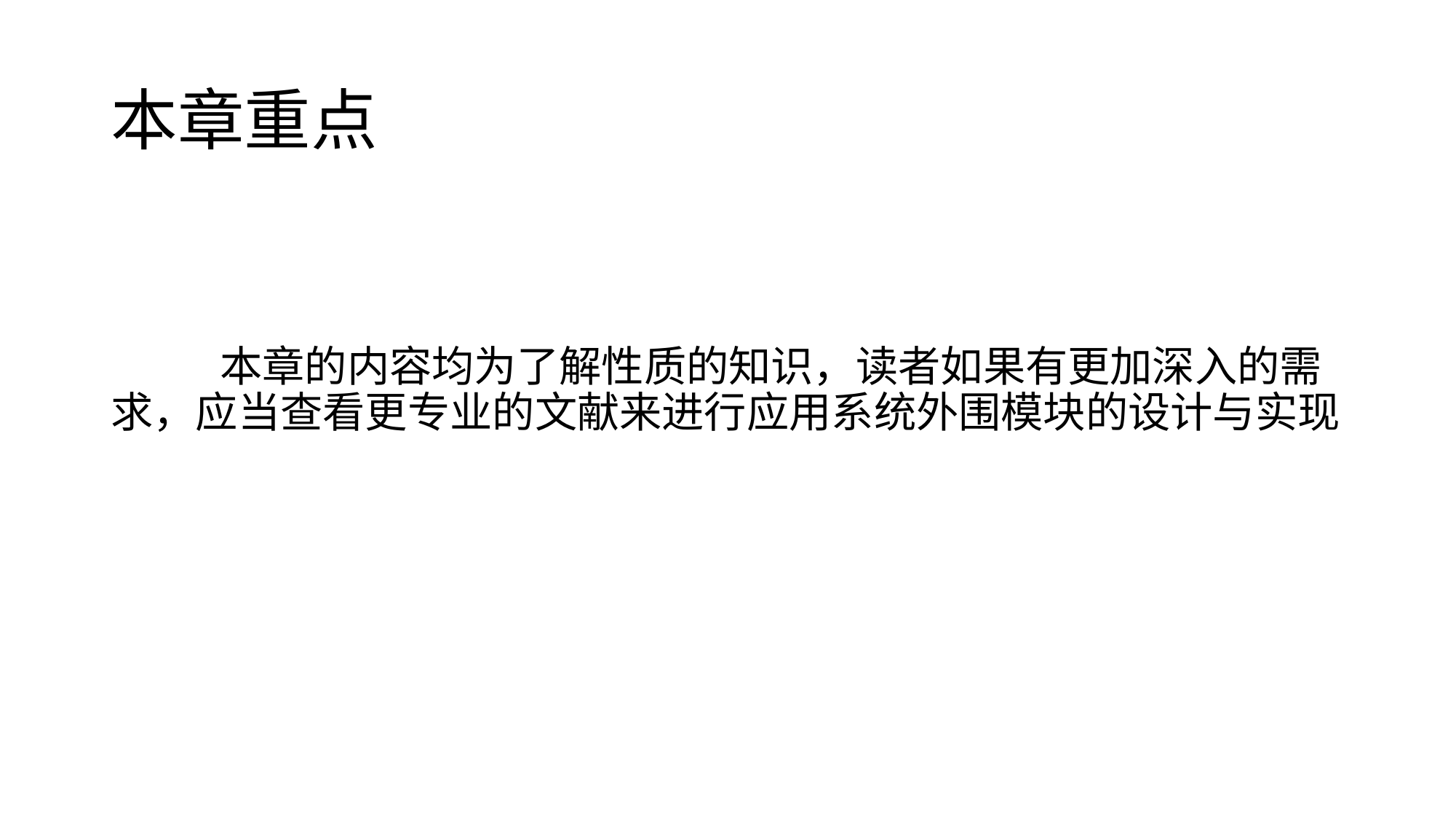

# 本章重点

	本章的内容均为了解性质的知识，读者如果有更加深入的需求，应当查看更专业的文献来进行应用系统外围模块的设计与实现